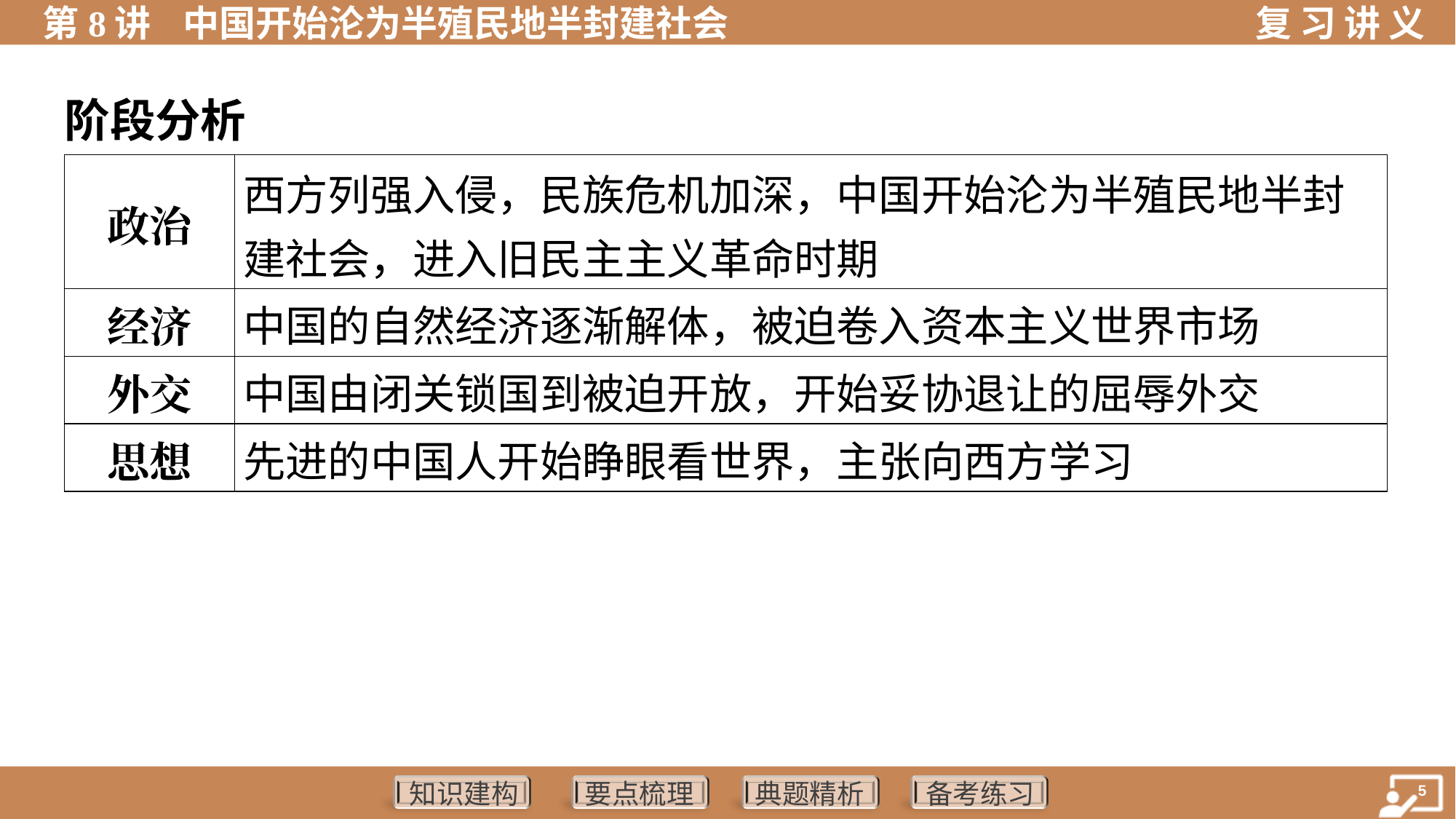

阶段分析
| 政治 | 西方列强入侵，民族危机加深，中国开始沦为半殖民地半封 建社会，进入旧民主主义革命时期 |
| --- | --- |
| 经济 | 中国的自然经济逐渐解体，被迫卷入资本主义世界市场 |
| 外交 | 中国由闭关锁国到被迫开放，开始妥协退让的屈辱外交 |
| 思想 | 先进的中国人开始睁眼看世界，主张向西方学习 |